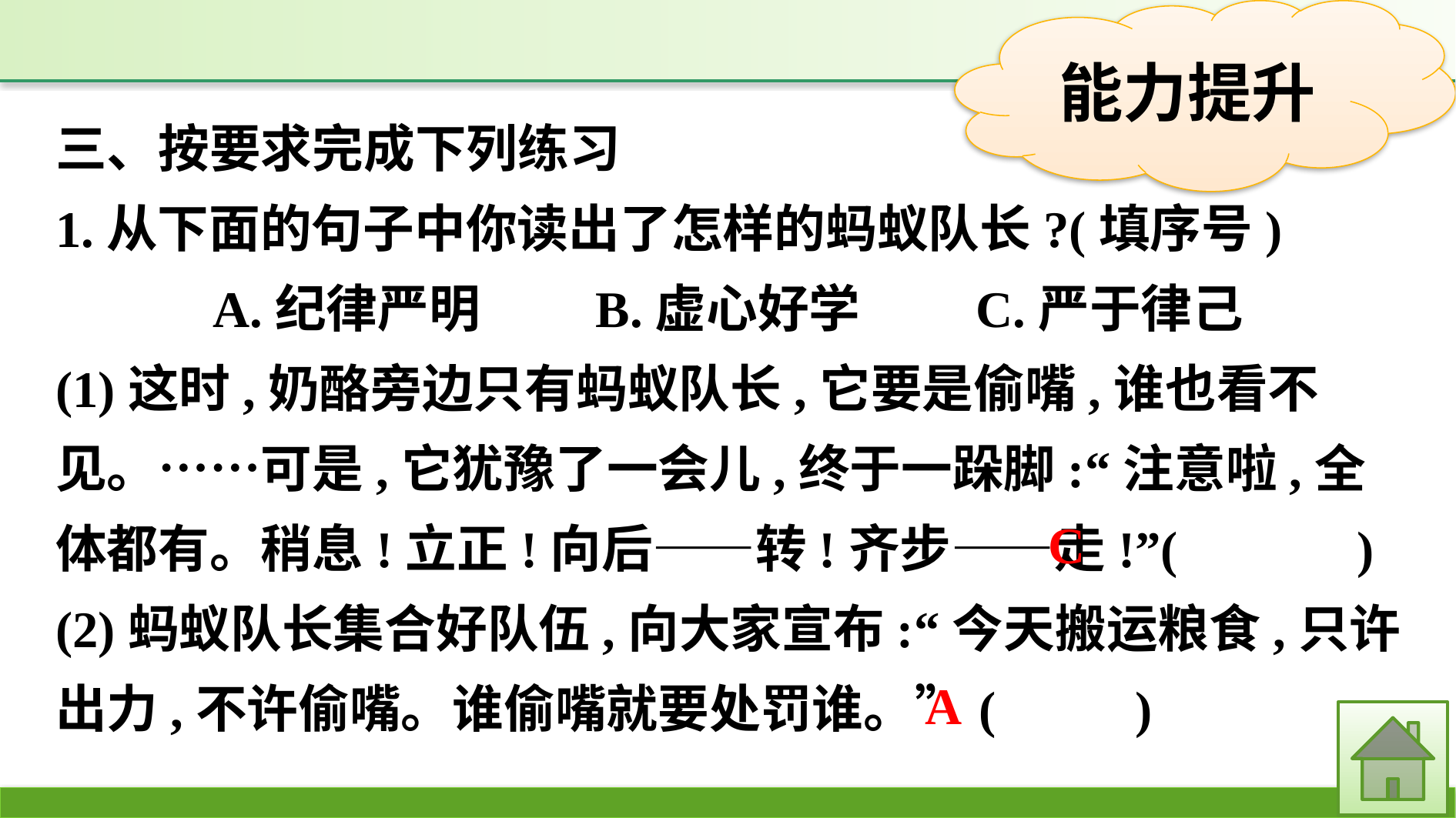

三、按要求完成下列练习
1.从下面的句子中你读出了怎样的蚂蚁队长?(填序号)
A.纪律严明　　B.虚心好学　　C.严于律己
(1)这时,奶酪旁边只有蚂蚁队长,它要是偷嘴,谁也看不见。……可是,它犹豫了一会儿,终于一跺脚:“注意啦,全体都有。稍息!立正!向后——转!齐步——走!”(　　　)
(2)蚂蚁队长集合好队伍,向大家宣布:“今天搬运粮食,只许出力,不许偷嘴。谁偷嘴就要处罚谁。”(　　 )
C
A